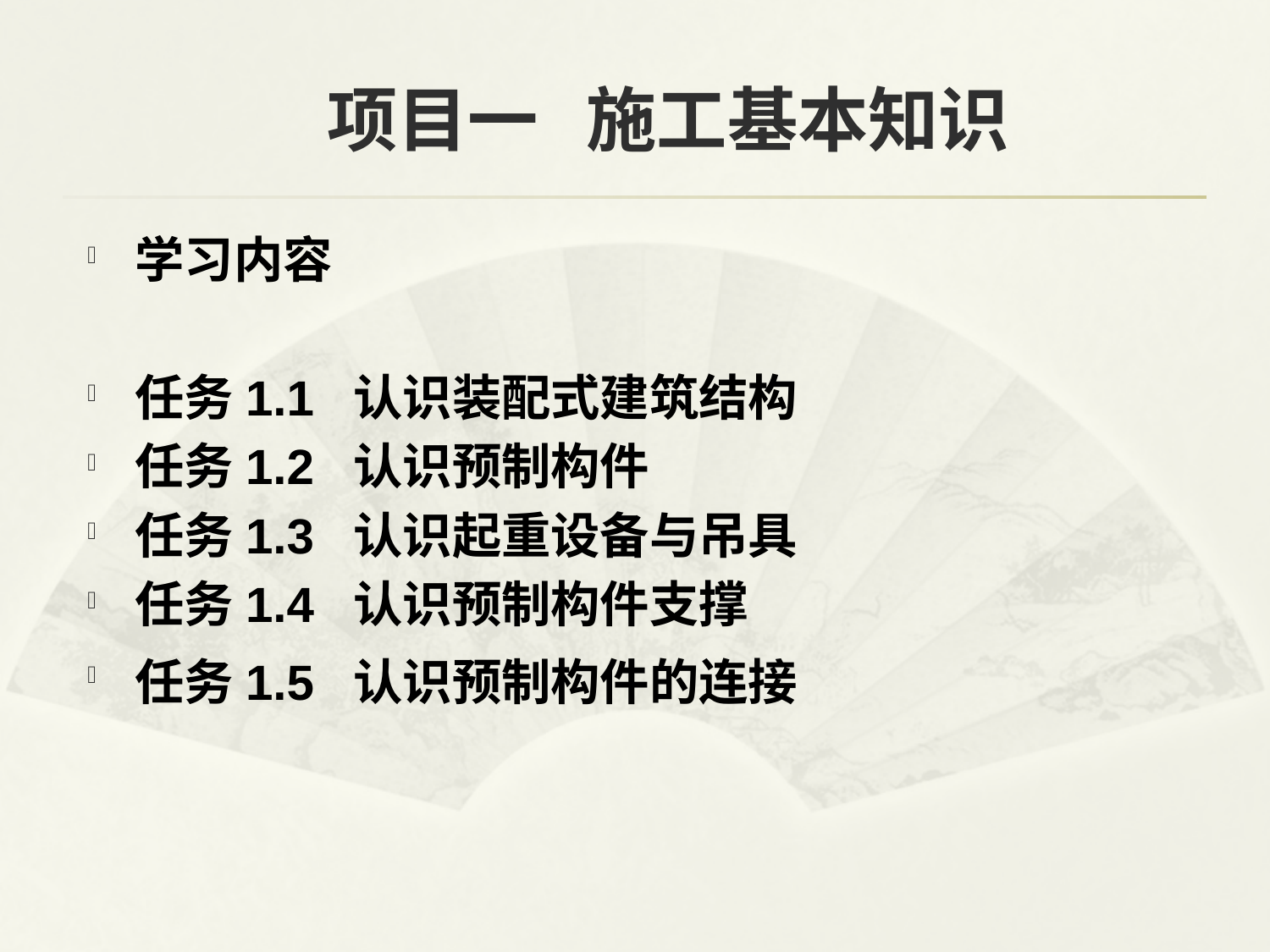

# 项目一   施工基本知识
学习内容

任务1.1  认识装配式建筑结构
任务1.2  认识预制构件
任务1.3  认识起重设备与吊具
任务1.4  认识预制构件支撑
任务1.5  认识预制构件的连接